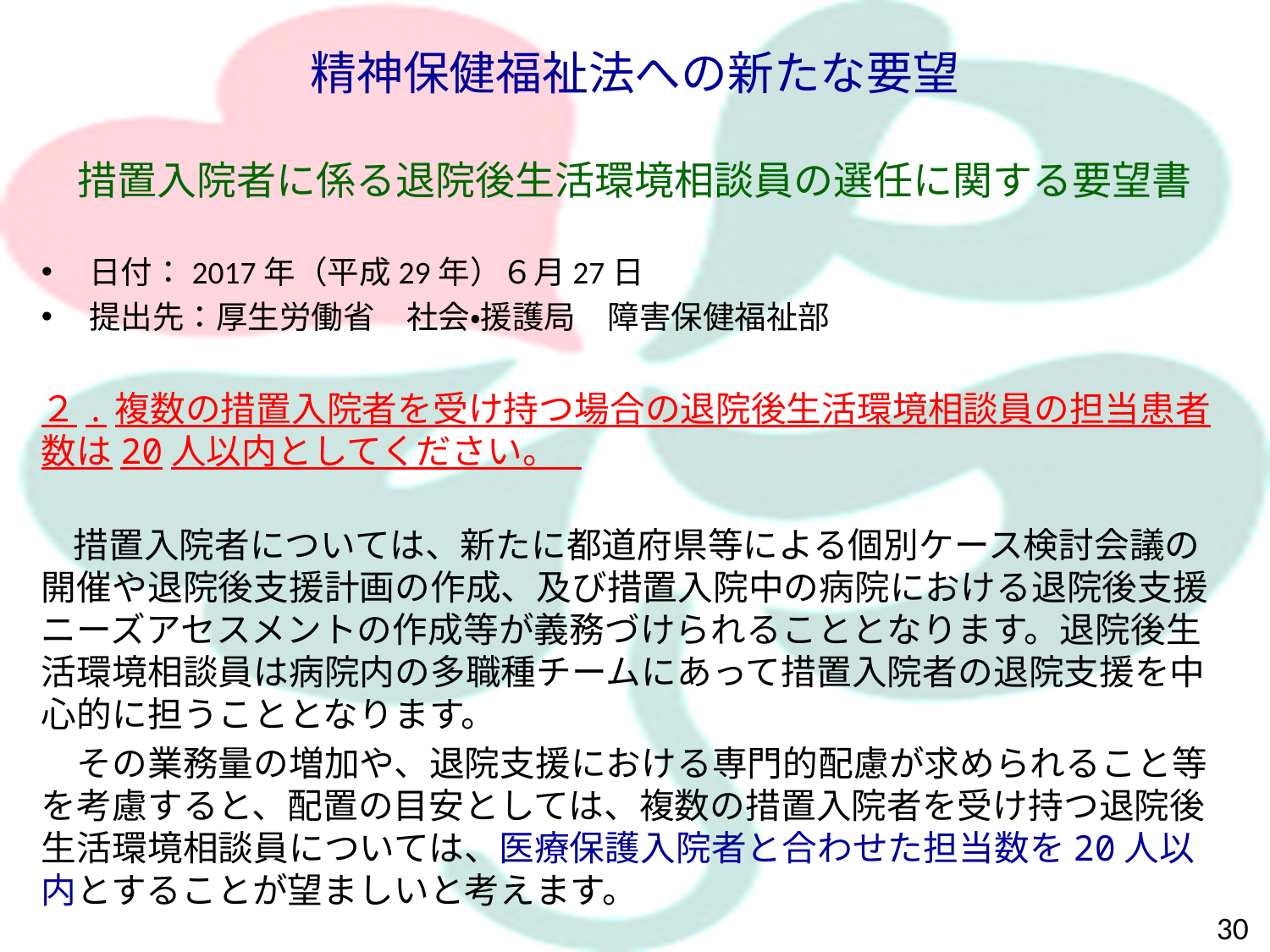

精神保健福祉法への新たな要望

措置入院者に係る退院後生活環境相談員の選任に関する要望書

日付：2017年（平成29年）６月27日
提出先：厚生労働省　社会・援護局　障害保健福祉部

２.複数の措置入院者を受け持つ場合の退院後生活環境相談員の担当患者数は20人以内としてください。

　措置入院者については、新たに都道府県等による個別ケース検討会議の開催や退院後支援計画の作成、及び措置入院中の病院における退院後支援ニーズアセスメントの作成等が義務づけられることとなります。退院後生活環境相談員は病院内の多職種チームにあって措置入院者の退院支援を中心的に担うこととなります。
　その業務量の増加や、退院支援における専門的配慮が求められること等を考慮すると、配置の目安としては、複数の措置入院者を受け持つ退院後生活環境相談員については、医療保護入院者と合わせた担当数を20人以内とすることが望ましいと考えます。
30